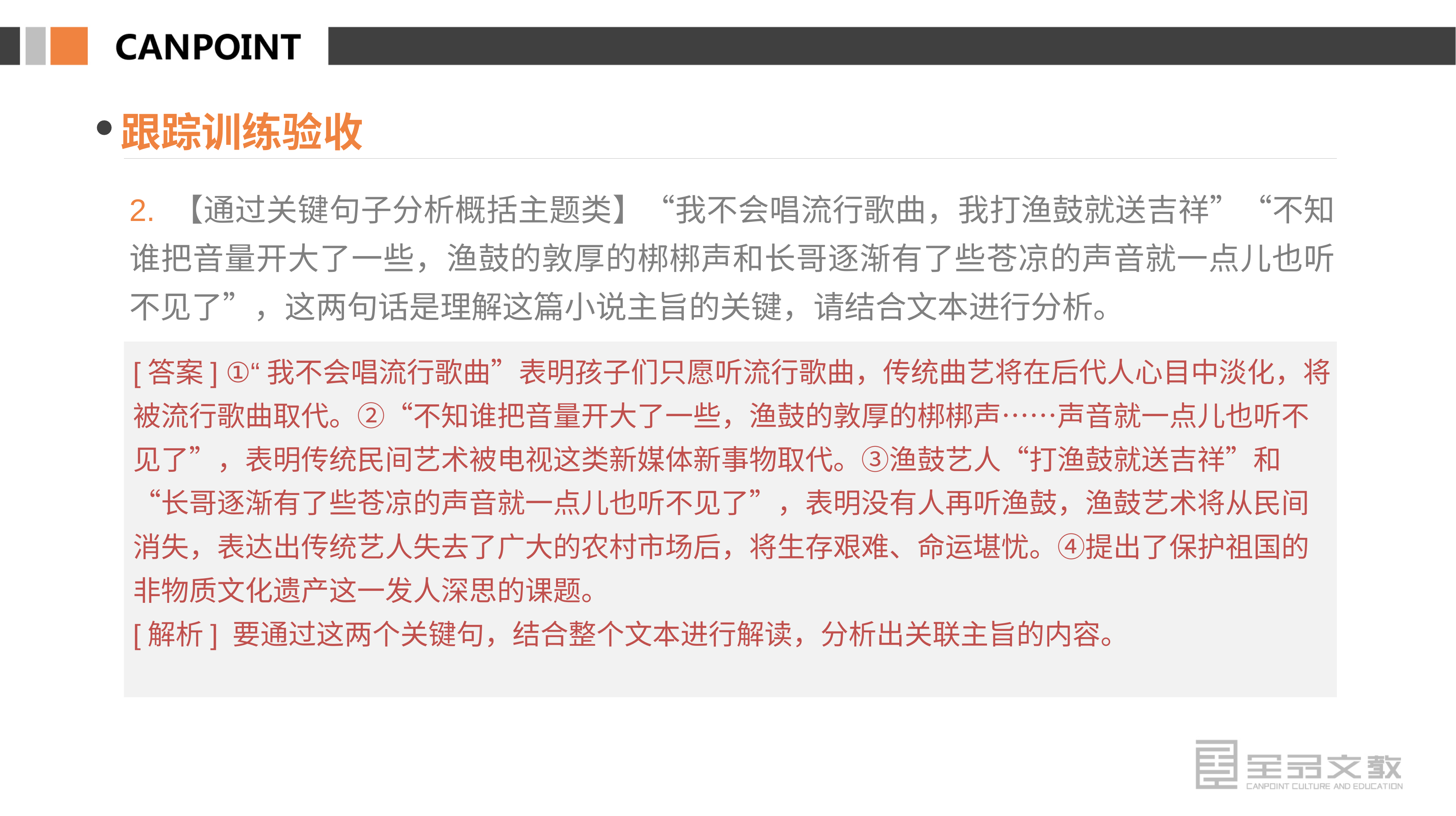

跟踪训练验收

2. 【通过关键句子分析概括主题类】“我不会唱流行歌曲，我打渔鼓就送吉祥”“不知谁把音量开大了一些，渔鼓的敦厚的梆梆声和长哥逐渐有了些苍凉的声音就一点儿也听不见了”，这两句话是理解这篇小说主旨的关键，请结合文本进行分析。

[答案] ①“我不会唱流行歌曲”表明孩子们只愿听流行歌曲，传统曲艺将在后代人心目中淡化，将被流行歌曲取代。②“不知谁把音量开大了一些，渔鼓的敦厚的梆梆声……声音就一点儿也听不见了”，表明传统民间艺术被电视这类新媒体新事物取代。③渔鼓艺人“打渔鼓就送吉祥”和“长哥逐渐有了些苍凉的声音就一点儿也听不见了”，表明没有人再听渔鼓，渔鼓艺术将从民间消失，表达出传统艺人失去了广大的农村市场后，将生存艰难、命运堪忧。④提出了保护祖国的非物质文化遗产这一发人深思的课题。
[解析] 要通过这两个关键句，结合整个文本进行解读，分析出关联主旨的内容。